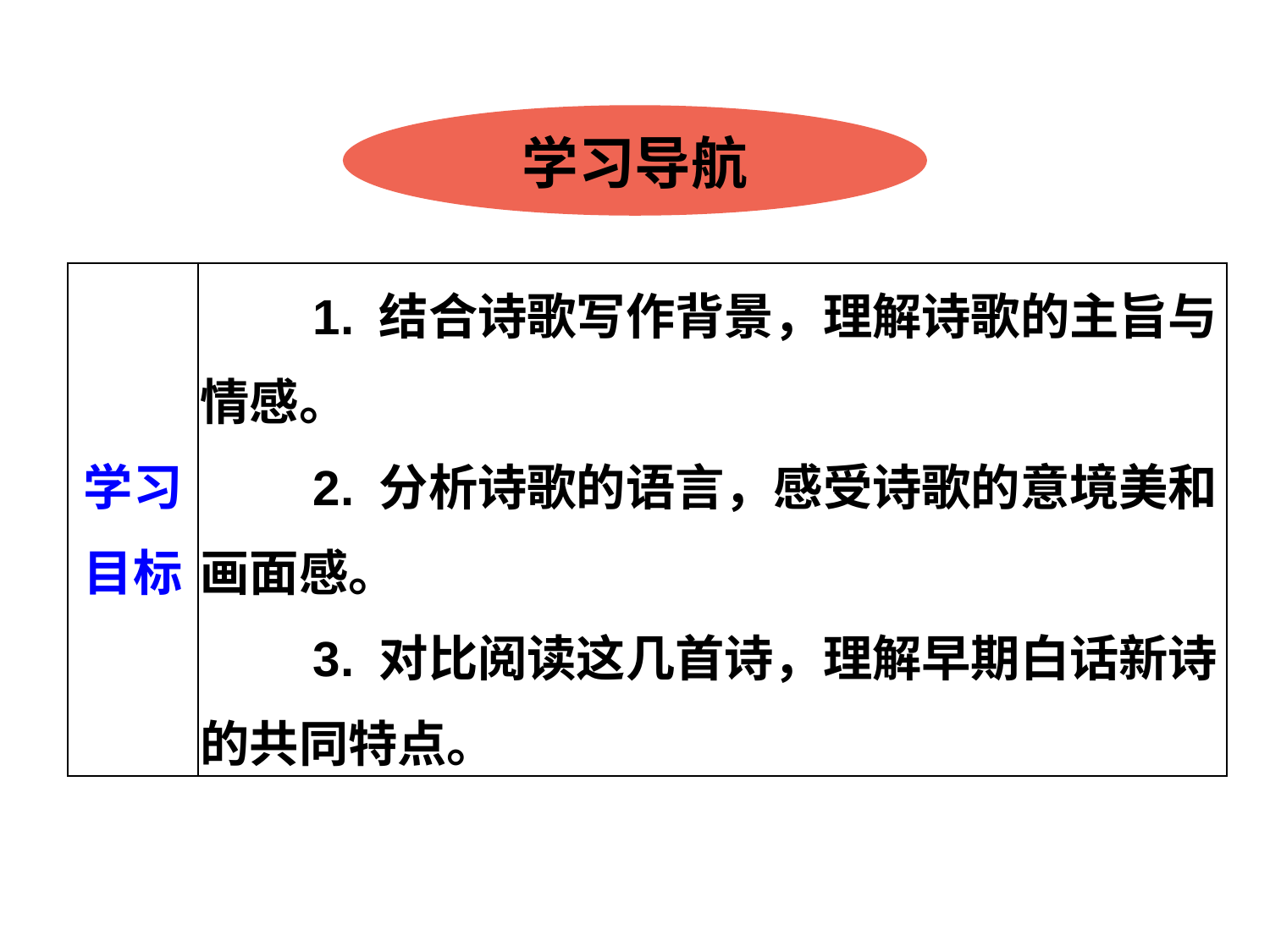

学习导航
| 学习目标 | 1. 结合诗歌写作背景，理解诗歌的主旨与情感。 　　2. 分析诗歌的语言，感受诗歌的意境美和画面感。 　　3. 对比阅读这几首诗，理解早期白话新诗的共同特点。 |
| --- | --- |